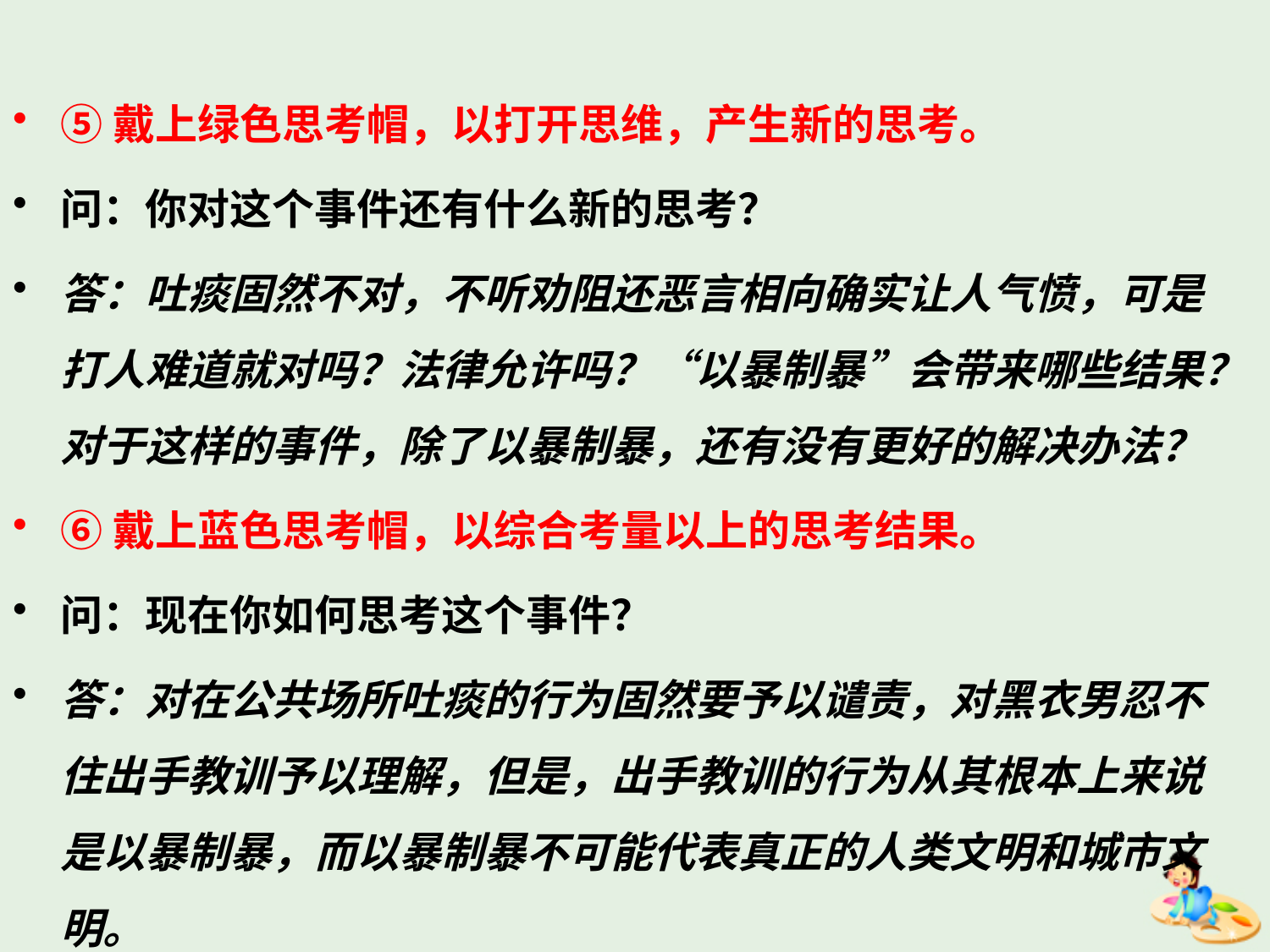

⑤戴上绿色思考帽，以打开思维，产生新的思考。
问：你对这个事件还有什么新的思考？
答：吐痰固然不对，不听劝阻还恶言相向确实让人气愤，可是打人难道就对吗？法律允许吗？“以暴制暴”会带来哪些结果？对于这样的事件，除了以暴制暴，还有没有更好的解决办法？
⑥戴上蓝色思考帽，以综合考量以上的思考结果。
问：现在你如何思考这个事件？
答：对在公共场所吐痰的行为固然要予以谴责，对黑衣男忍不住出手教训予以理解，但是，出手教训的行为从其根本上来说是以暴制暴，而以暴制暴不可能代表真正的人类文明和城市文明。